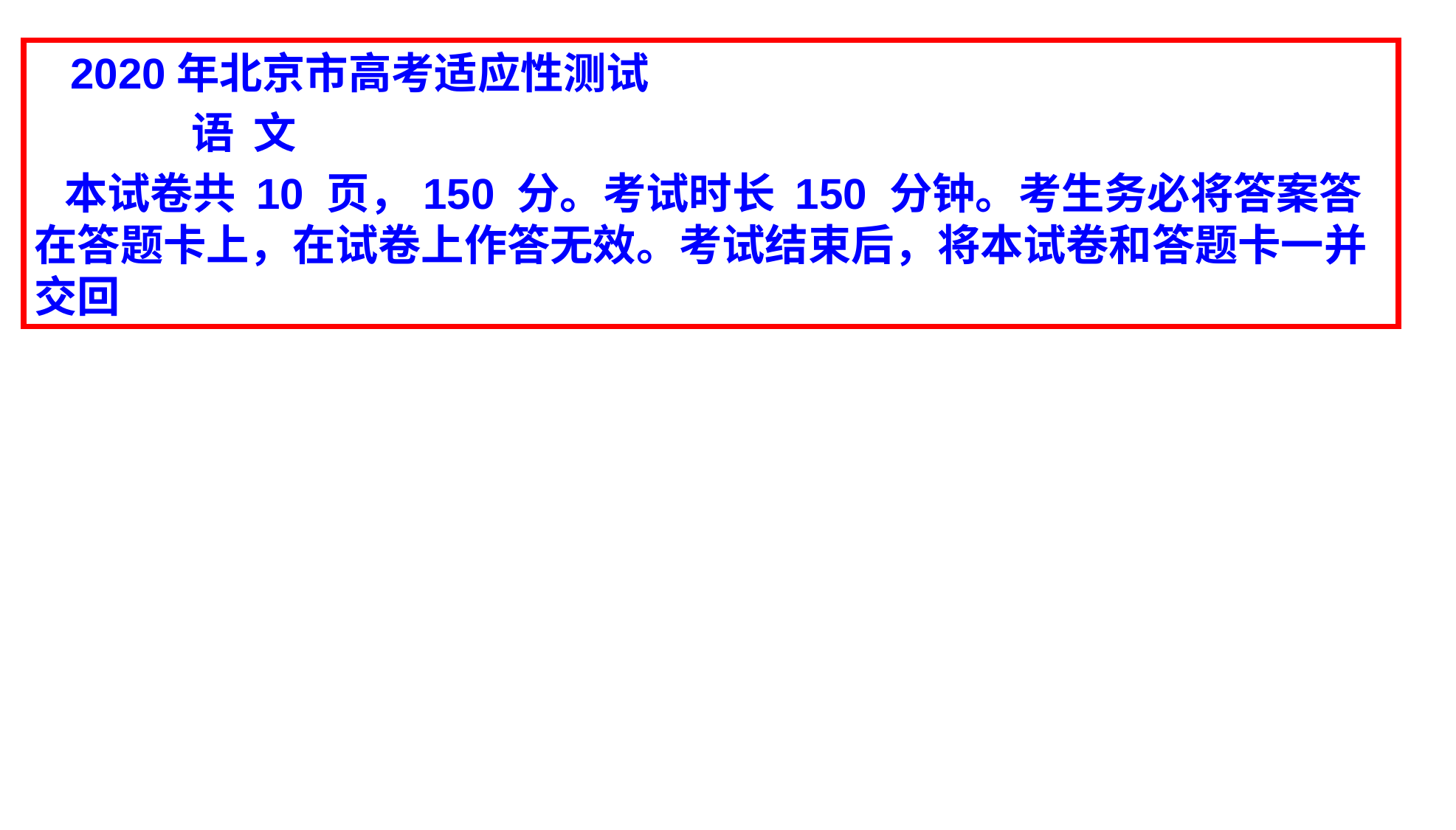

2020年北京市高考适应性测试
               语  文
  本试卷共 10 页，150 分。考试时长 150 分钟。考生务必将答案答在答题卡上，在试卷上作答无效。考试结束后，将本试卷和答题卡一并交回